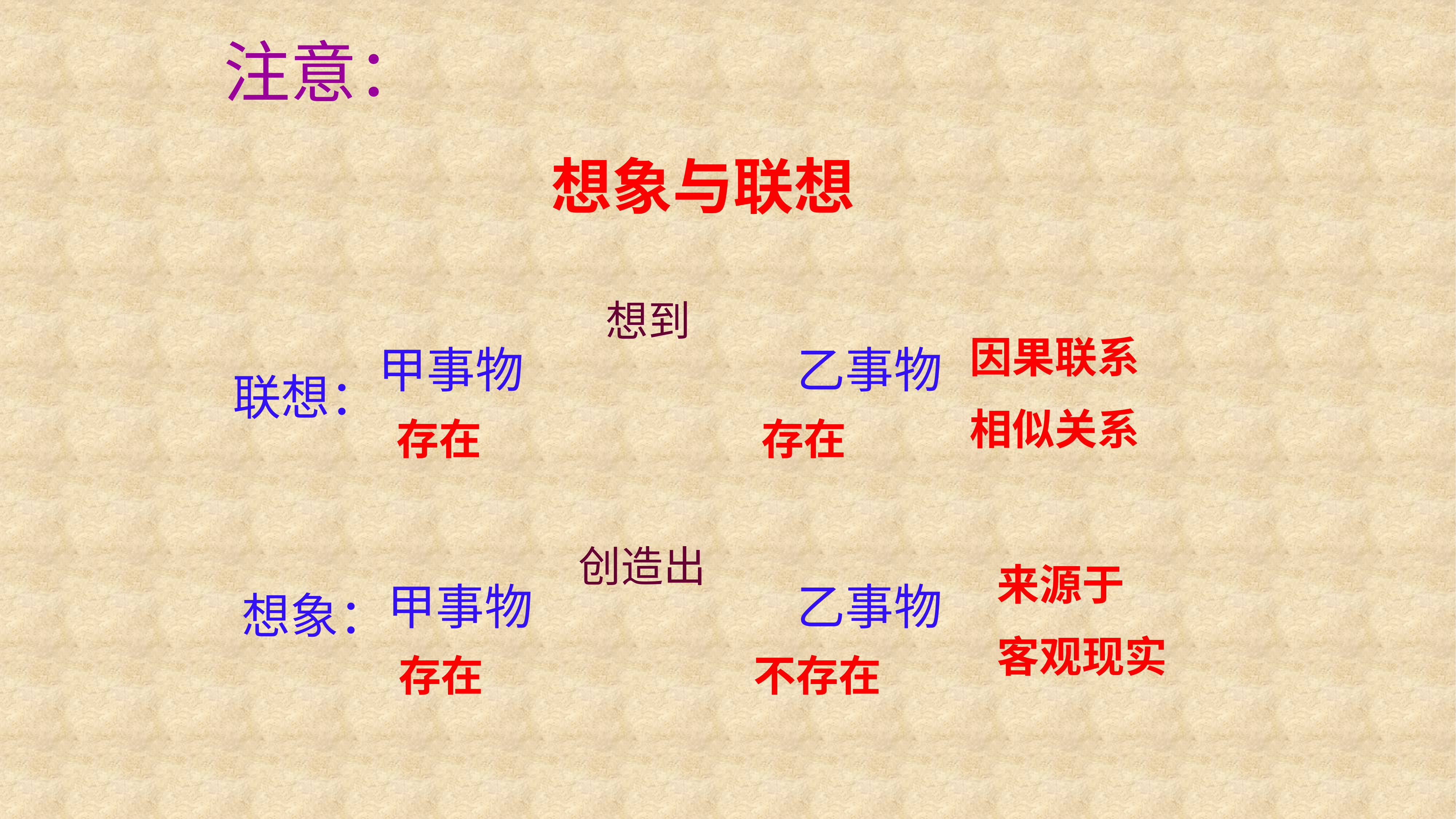

注意：
#
想象与联想

想到
因果联系
相似关系
甲事物
乙事物

联想：

存在                             存在

创造出
来源于
客观现实

甲事物
乙事物
想象：

  存在                            不存在